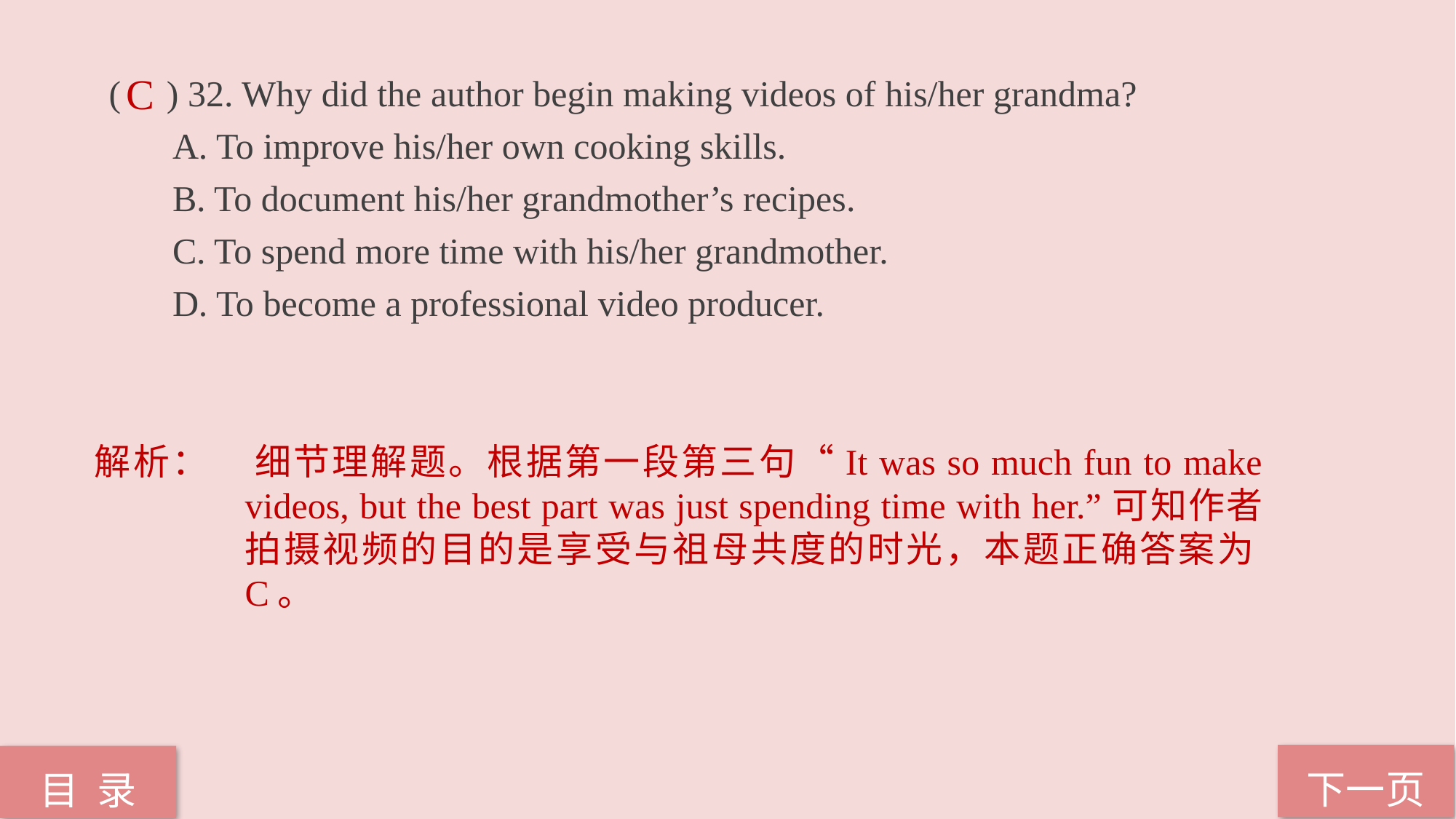

(     ) 32. Why did the author begin making videos of his/her grandma?
       A. To improve his/her own cooking skills.
       B. To document his/her grandmother’s recipes.
       C. To spend more time with his/her grandmother.
       D. To become a professional video producer.
C
解析：	细节理解题。根据第一段第三句“It was so much fun to make videos, but the best part was just spending time with her.”可知作者拍摄视频的目的是享受与祖母共度的时光，本题正确答案为C。